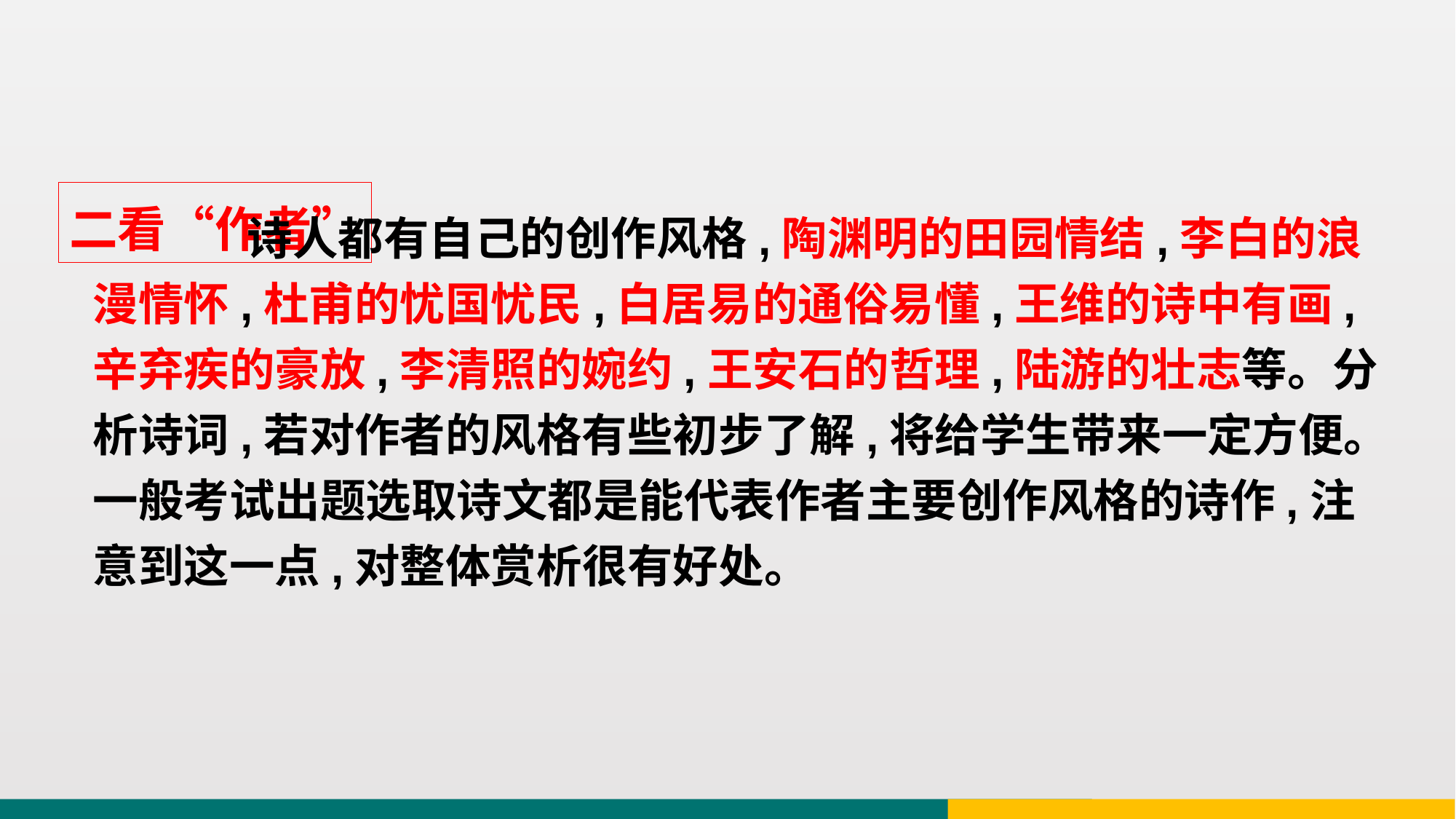

二看“作者”
          诗人都有自己的创作风格,陶渊明的田园情结,李白的浪漫情怀,杜甫的忧国忧民,白居易的通俗易懂,王维的诗中有画,辛弃疾的豪放,李清照的婉约,王安石的哲理,陆游的壮志等。分析诗词,若对作者的风格有些初步了解,将给学生带来一定方便。一般考试出题选取诗文都是能代表作者主要创作风格的诗作,注意到这一点,对整体赏析很有好处。